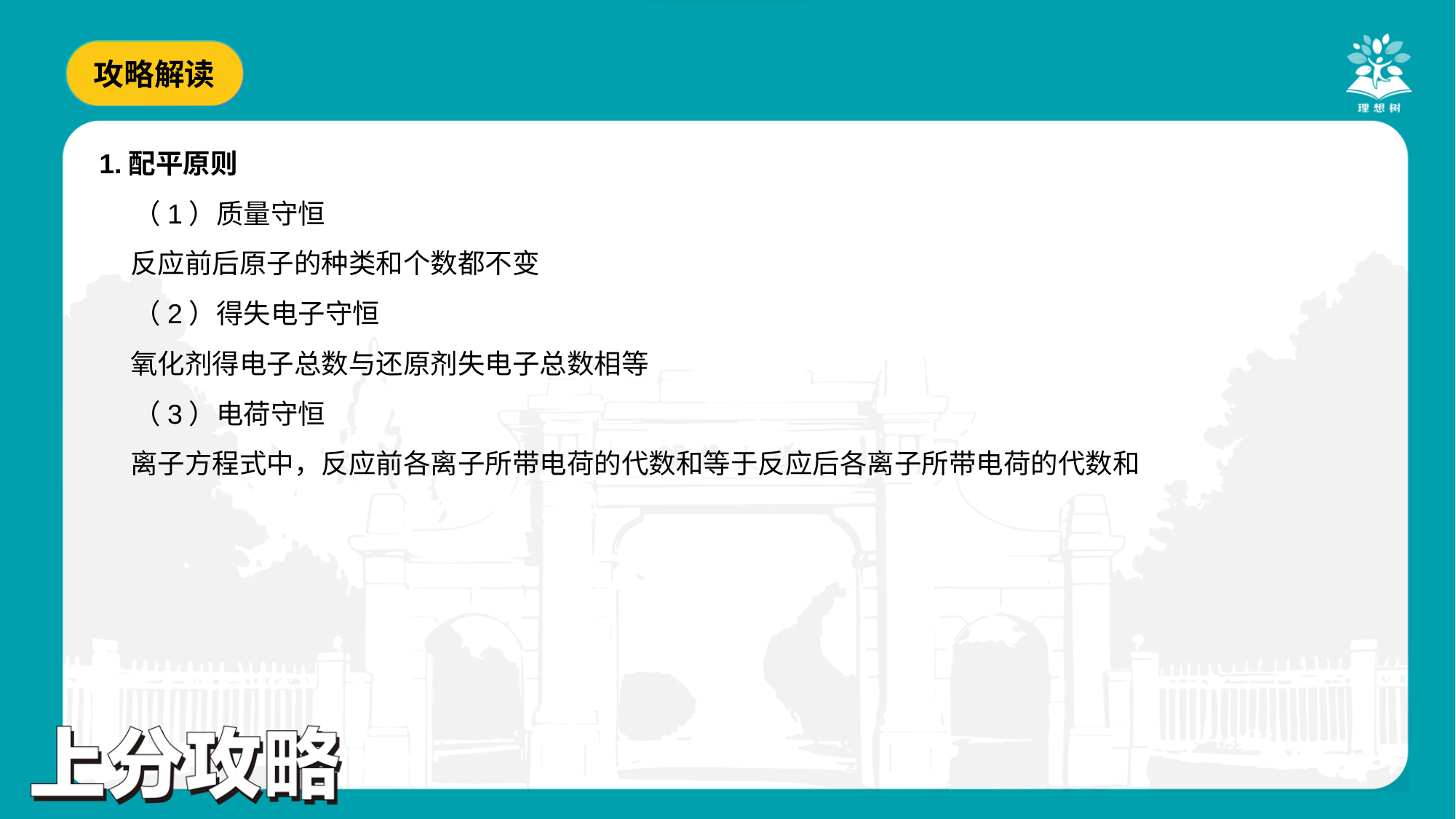

1.配平原则
    （1）质量守恒
    反应前后原子的种类和个数都不变
    （2）得失电子守恒
    氧化剂得电子总数与还原剂失电子总数相等
    （3）电荷守恒
    离子方程式中，反应前各离子所带电荷的代数和等于反应后各离子所带电荷的代数和